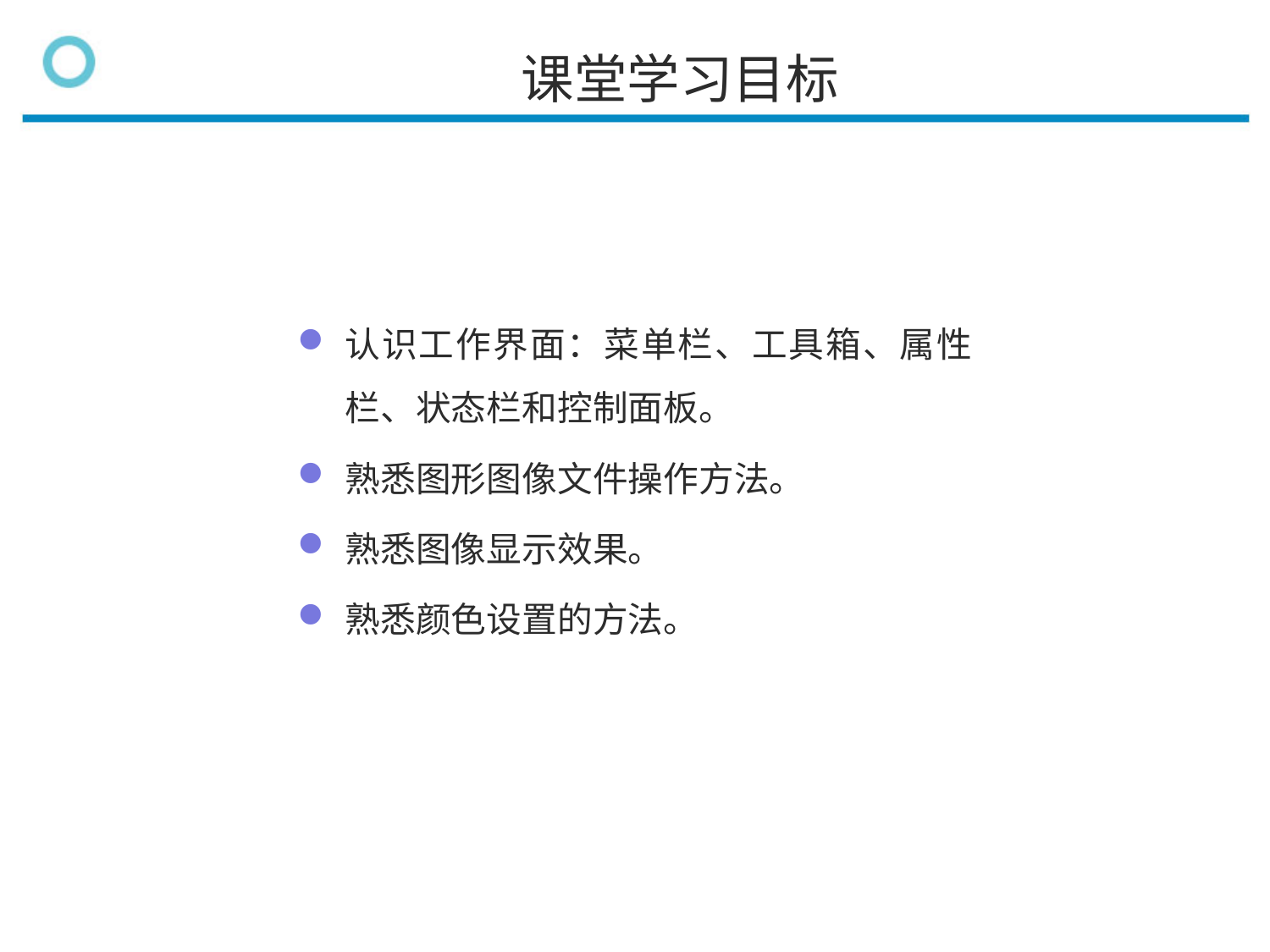

课堂学习目标
认识工作界面：菜单栏、工具箱、属性栏、状态栏和控制面板。
熟悉图形图像文件操作方法。
熟悉图像显示效果。
熟悉颜色设置的方法。